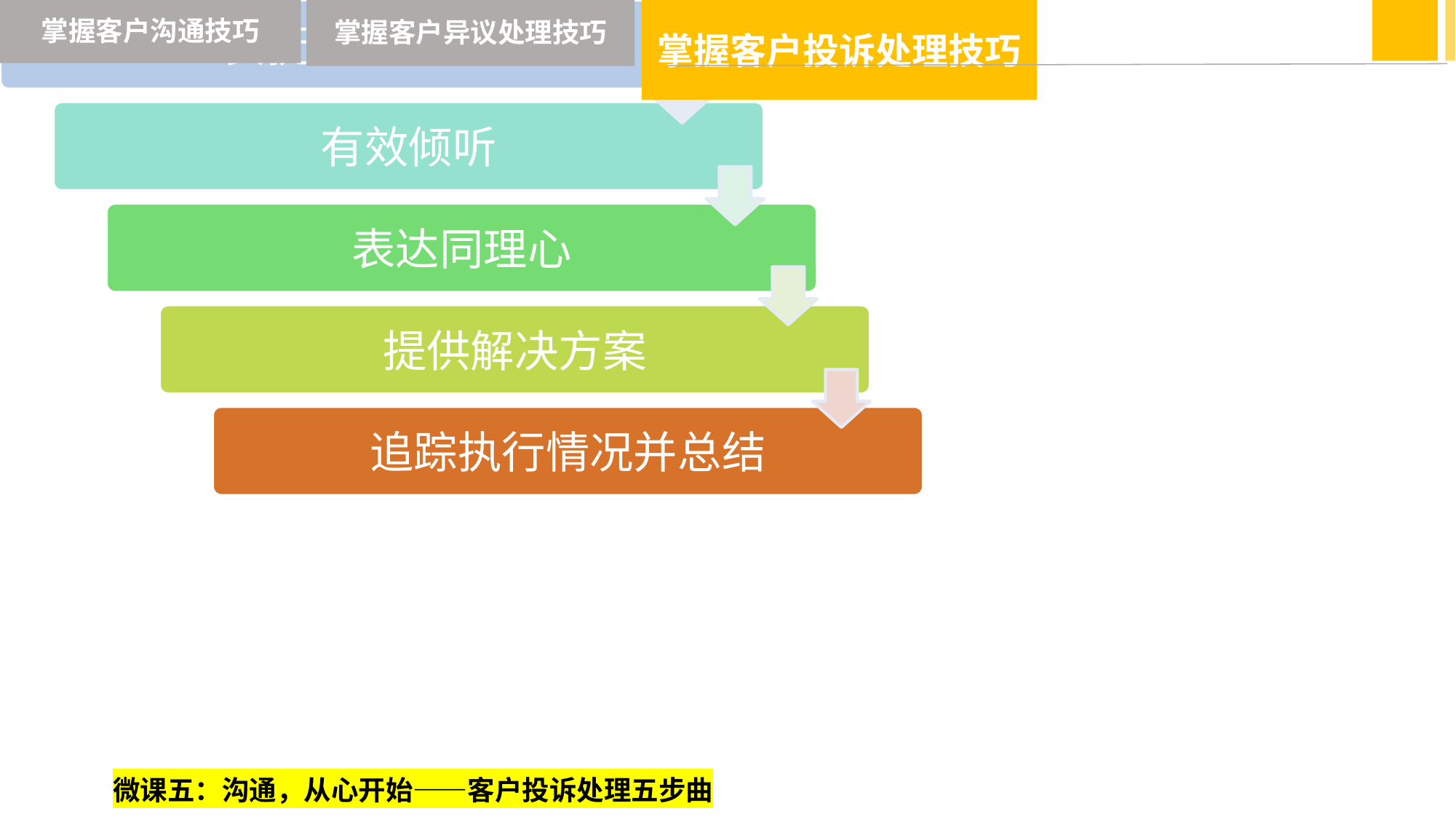

掌握客户投诉处理技巧
掌握客户沟通技巧
掌握客户异议处理技巧

客户投诉的处理总原则是先处理情感，后处理事件。

安抚客户情绪
有效倾听
表达同理心
提供解决方案
追踪执行情况并总结

微课五：沟通，从心开始——客户投诉处理五步曲